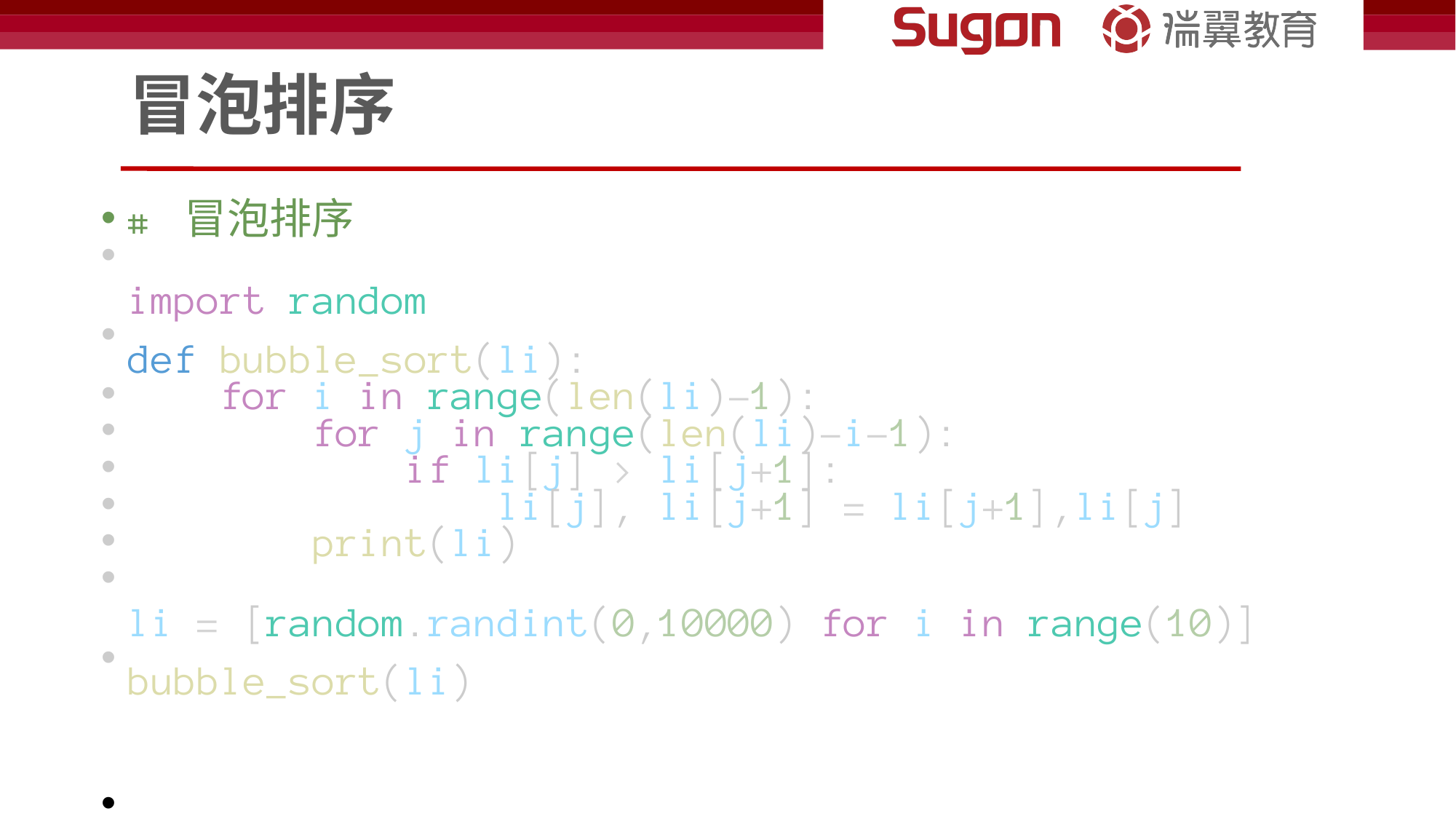

# 冒泡排序
# 冒泡排序
import random
def bubble_sort(li):
    for i in range(len(li)-1):
        for j in range(len(li)-i-1):
            if li[j] > li[j+1]:
                li[j], li[j+1] = li[j+1],li[j]
        print(li)
li = [random.randint(0,10000) for i in range(10)]
bubble_sort(li)